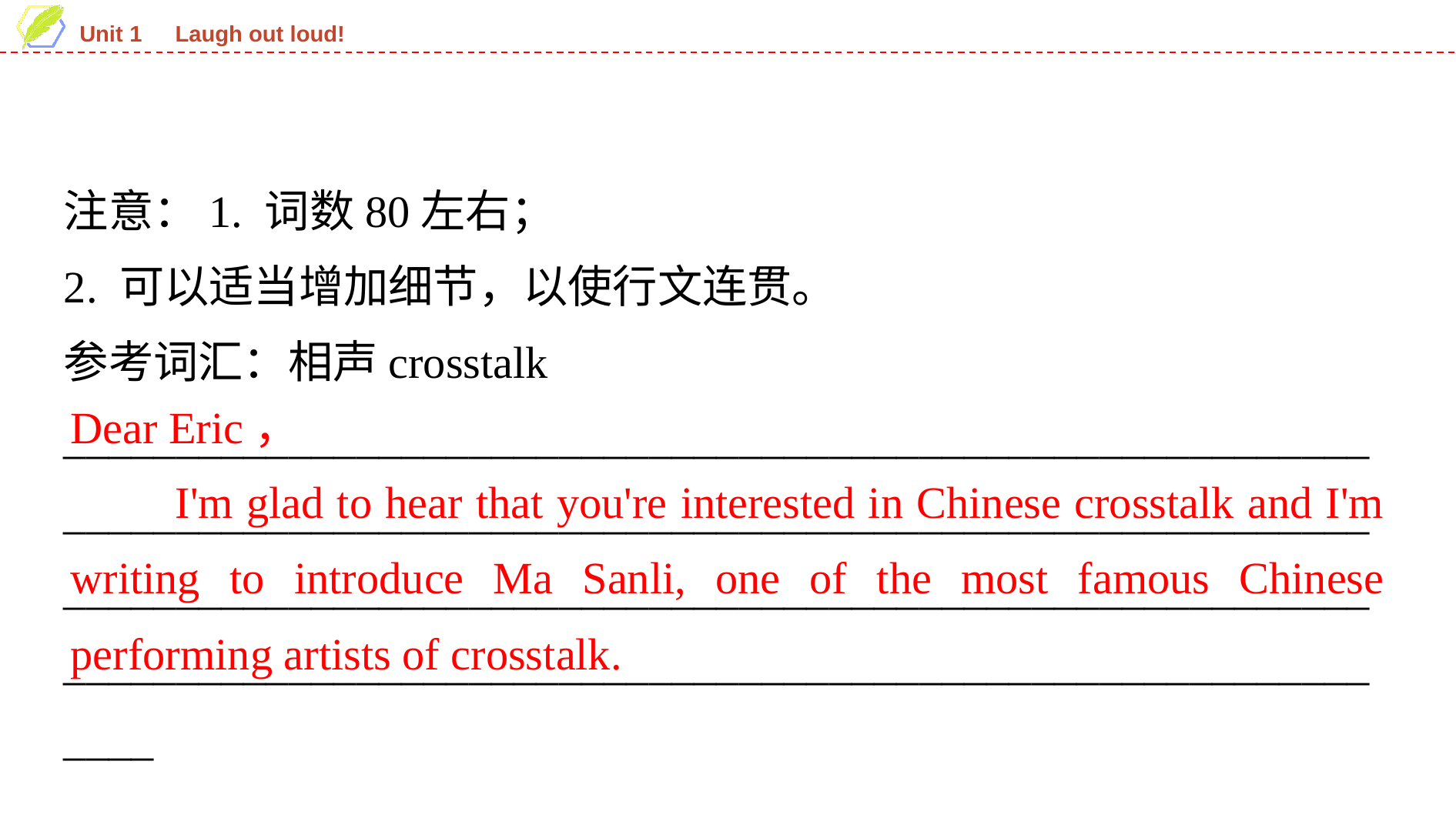

注意：1. 词数80左右；
2. 可以适当增加细节，以使行文连贯。
参考词汇：相声crosstalk
____________________________________________________________________________________________________________________________________________________________________________________________________________________________________________
Dear Eric，
　　I'm glad to hear that you're interested in Chinese crosstalk and I'm writing to introduce Ma Sanli, one of the most famous Chinese performing artists of crosstalk.